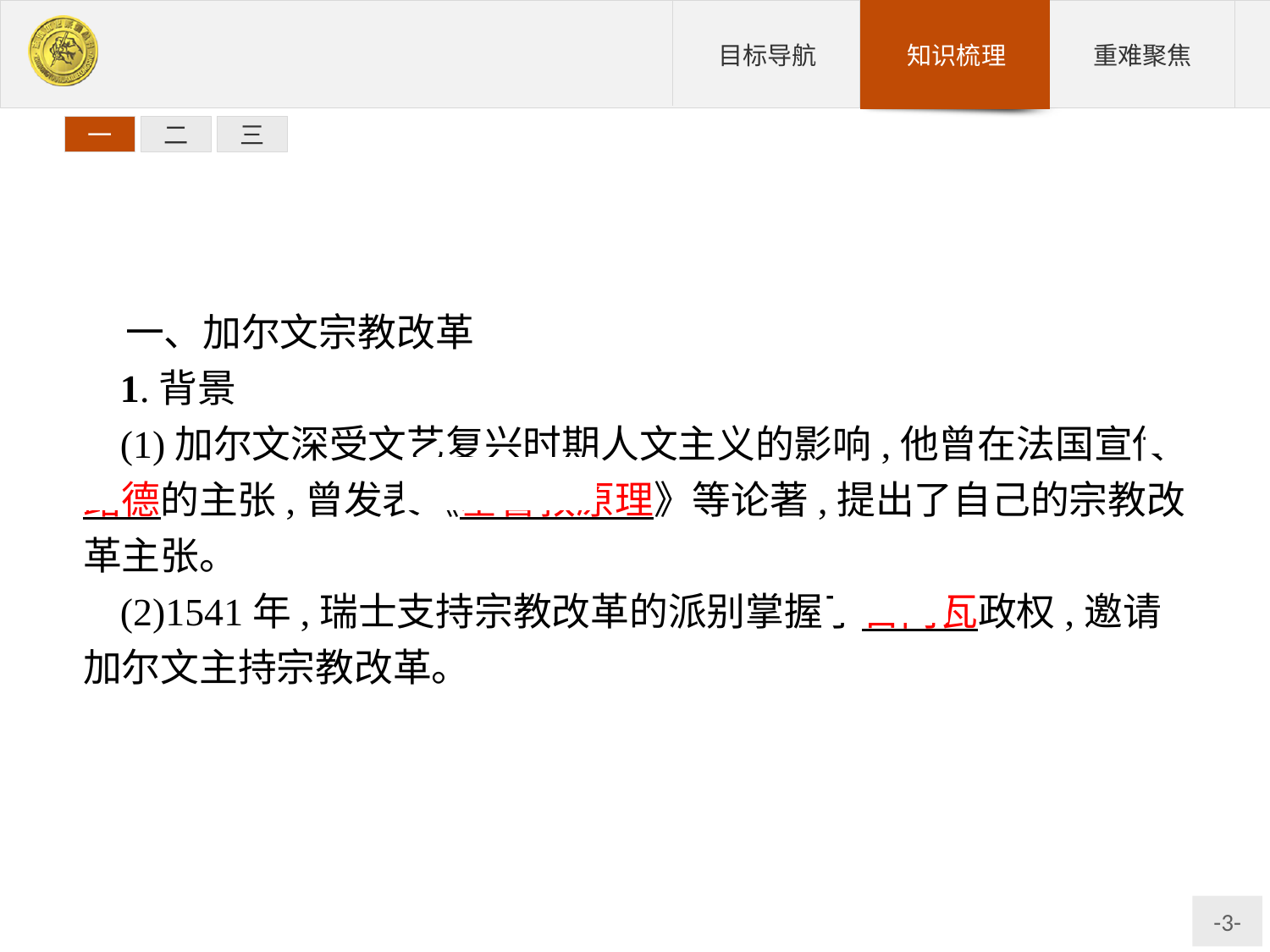

一
二
三
一、加尔文宗教改革
1.背景
(1)加尔文深受文艺复兴时期人文主义的影响,他曾在法国宣传路德的主张,曾发表《基督教原理》等论著,提出了自己的宗教改革主张。
(2)1541年,瑞士支持宗教改革的派别掌握了日内瓦政权,邀请加尔文主持宗教改革。